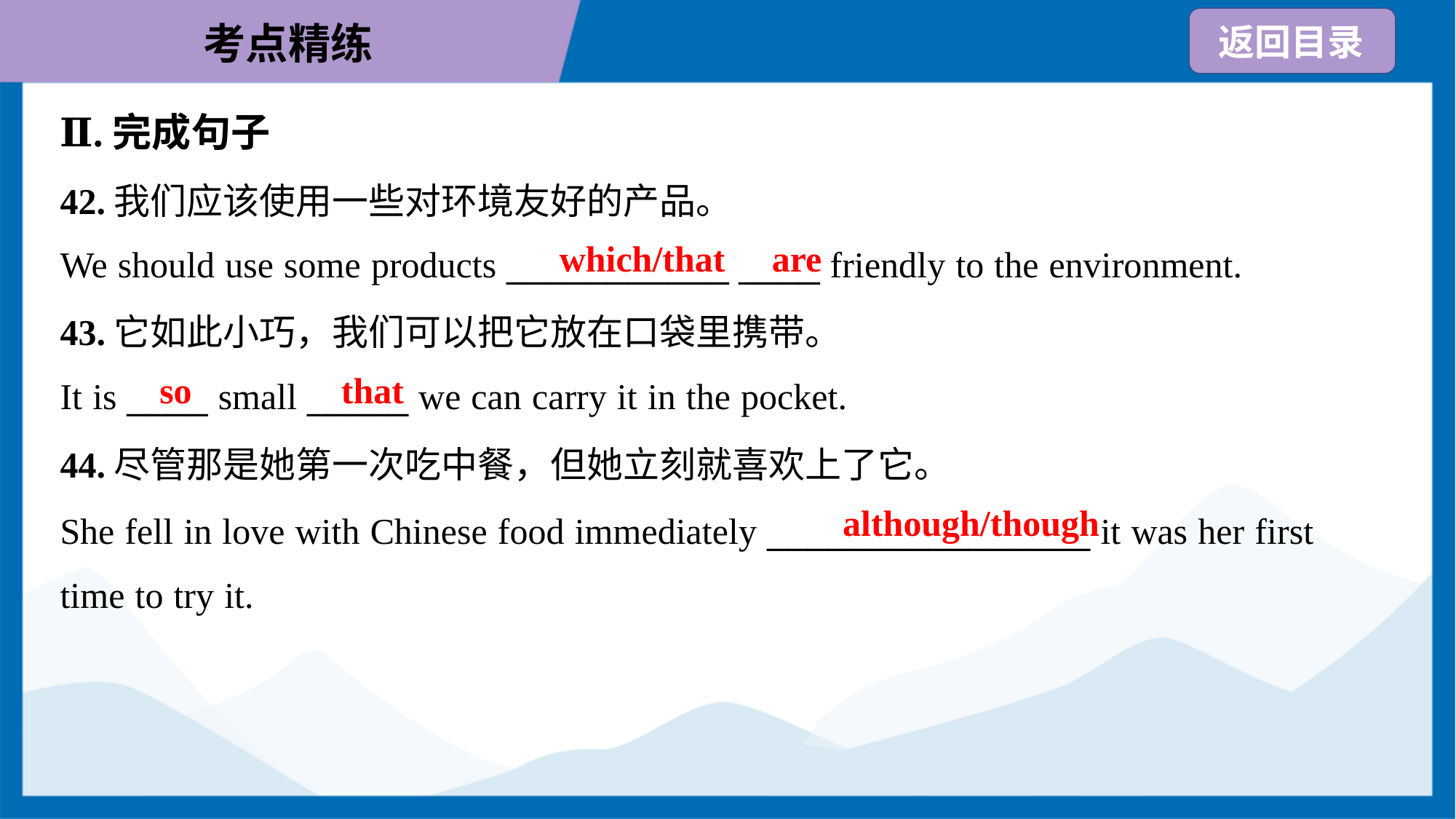

Ⅱ.完成句子
42.我们应该使用一些对环境友好的产品。
We should use some products ___________ ____ friendly to the environment.
which/that
are
43.它如此小巧，我们可以把它放在口袋里携带。
It is ____ small _____ we can carry it in the pocket.
so
that
44.尽管那是她第一次吃中餐，但她立刻就喜欢上了它。
She fell in love with Chinese food immediately ________________ it was her first
time to try it.
although/though